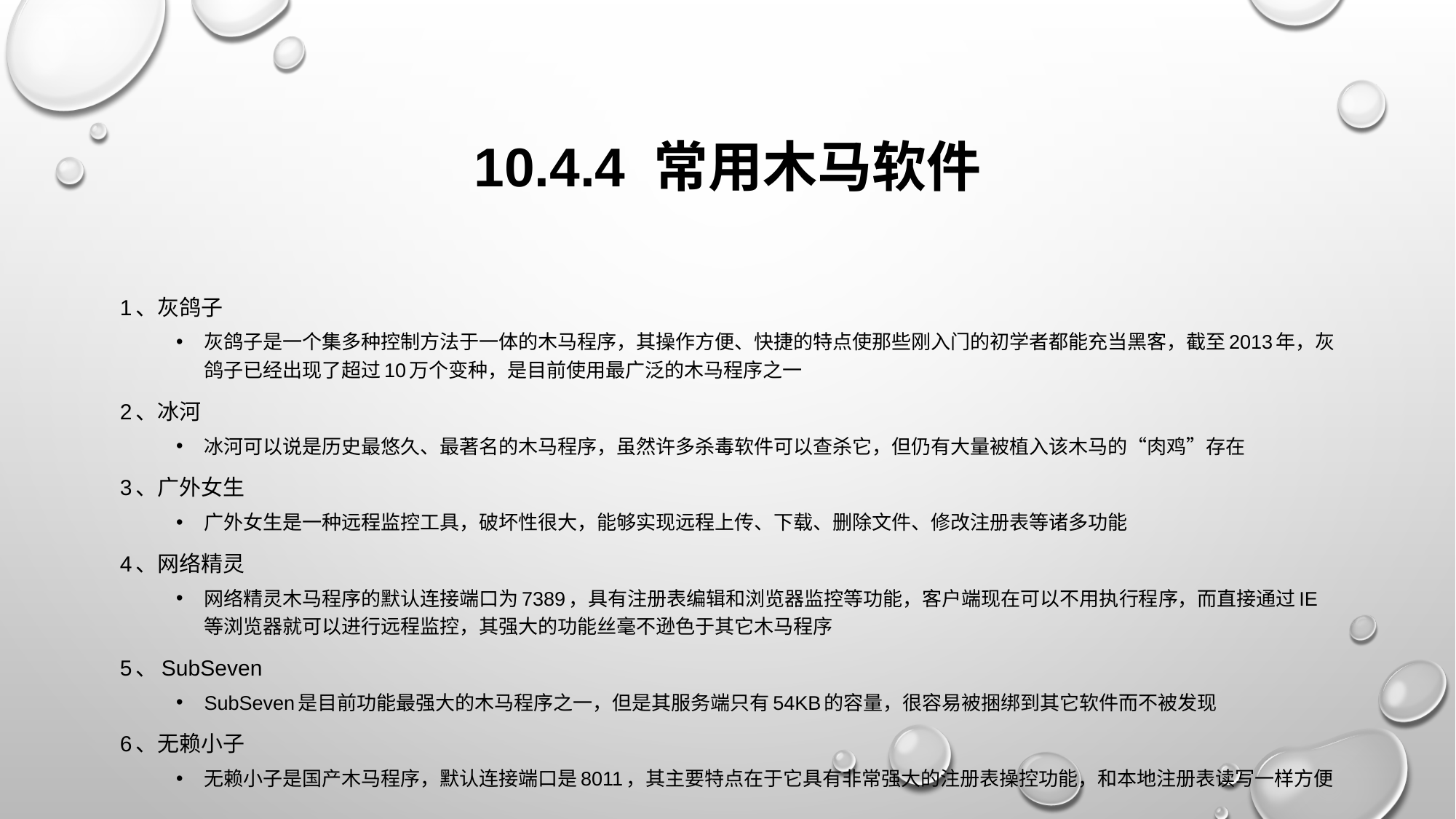

# 10.4.4 常用木马软件
1、灰鸽子
灰鸽子是一个集多种控制方法于一体的木马程序，其操作方便、快捷的特点使那些刚入门的初学者都能充当黑客，截至2013年，灰鸽子已经出现了超过10万个变种，是目前使用最广泛的木马程序之一
2、冰河
冰河可以说是历史最悠久、最著名的木马程序，虽然许多杀毒软件可以查杀它，但仍有大量被植入该木马的“肉鸡”存在
3、广外女生
广外女生是一种远程监控工具，破坏性很大，能够实现远程上传、下载、删除文件、修改注册表等诸多功能
4、网络精灵
网络精灵木马程序的默认连接端口为7389，具有注册表编辑和浏览器监控等功能，客户端现在可以不用执行程序，而直接通过IE等浏览器就可以进行远程监控，其强大的功能丝毫不逊色于其它木马程序
5、SubSeven
SubSeven是目前功能最强大的木马程序之一，但是其服务端只有54Kb的容量，很容易被捆绑到其它软件而不被发现
6、无赖小子
无赖小子是国产木马程序，默认连接端口是8011，其主要特点在于它具有非常强大的注册表操控功能，和本地注册表读写一样方便